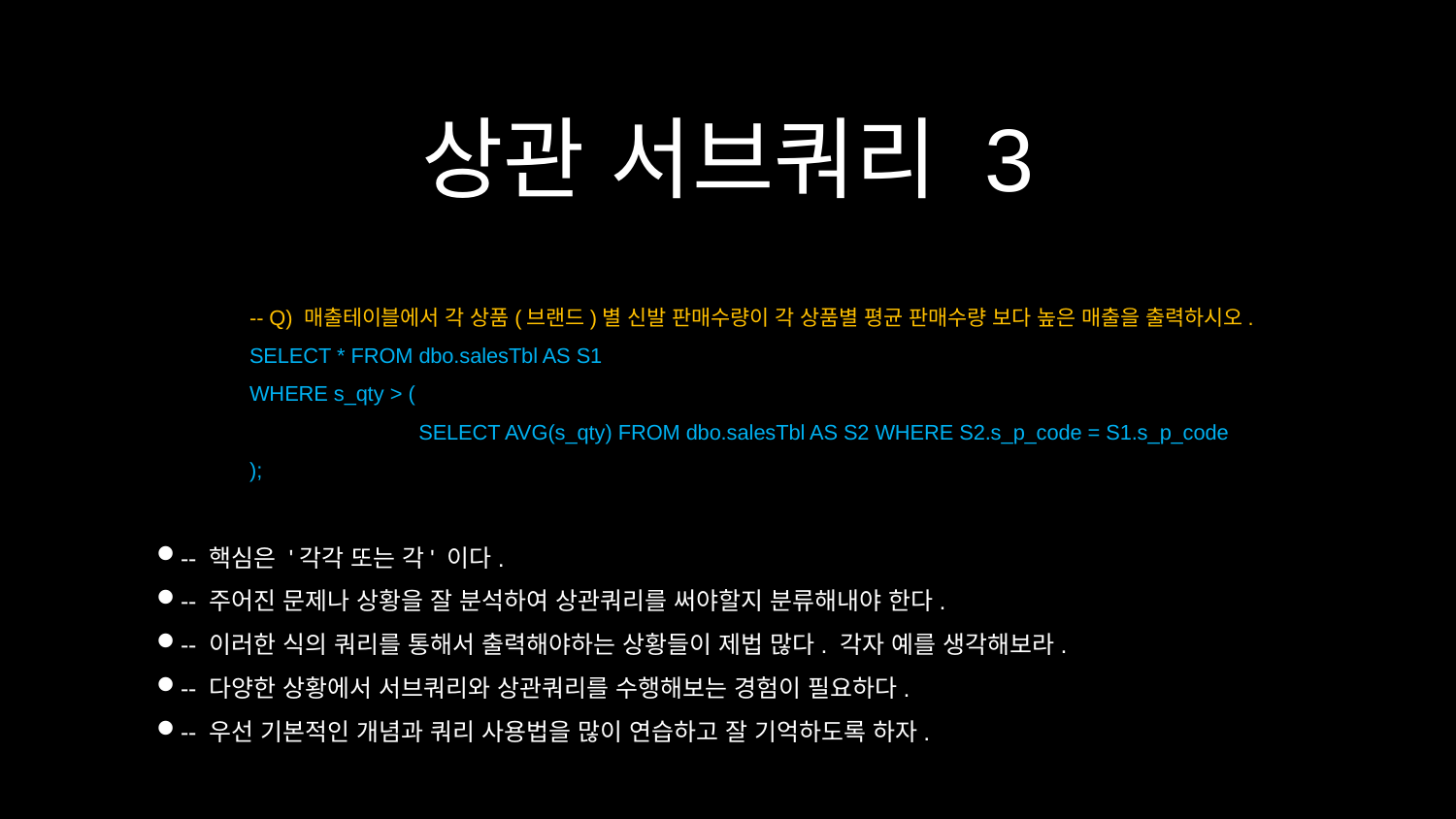

상관 서브쿼리 3
-- Q) 매출테이블에서 각 상품(브랜드)별 신발 판매수량이 각 상품별 평균 판매수량 보다 높은 매출을 출력하시오.
SELECT * FROM dbo.salesTbl AS S1
WHERE s_qty > (
	    SELECT AVG(s_qty) FROM dbo.salesTbl AS S2 WHERE S2.s_p_code = S1.s_p_code
);
-- 핵심은 '각각 또는 각' 이다.
-- 주어진 문제나 상황을 잘 분석하여 상관쿼리를 써야할지 분류해내야 한다.
-- 이러한 식의 쿼리를 통해서 출력해야하는 상황들이 제법 많다. 각자 예를 생각해보라.
-- 다양한 상황에서 서브쿼리와 상관쿼리를 수행해보는 경험이 필요하다.
-- 우선 기본적인 개념과 쿼리 사용법을 많이 연습하고 잘 기억하도록 하자.